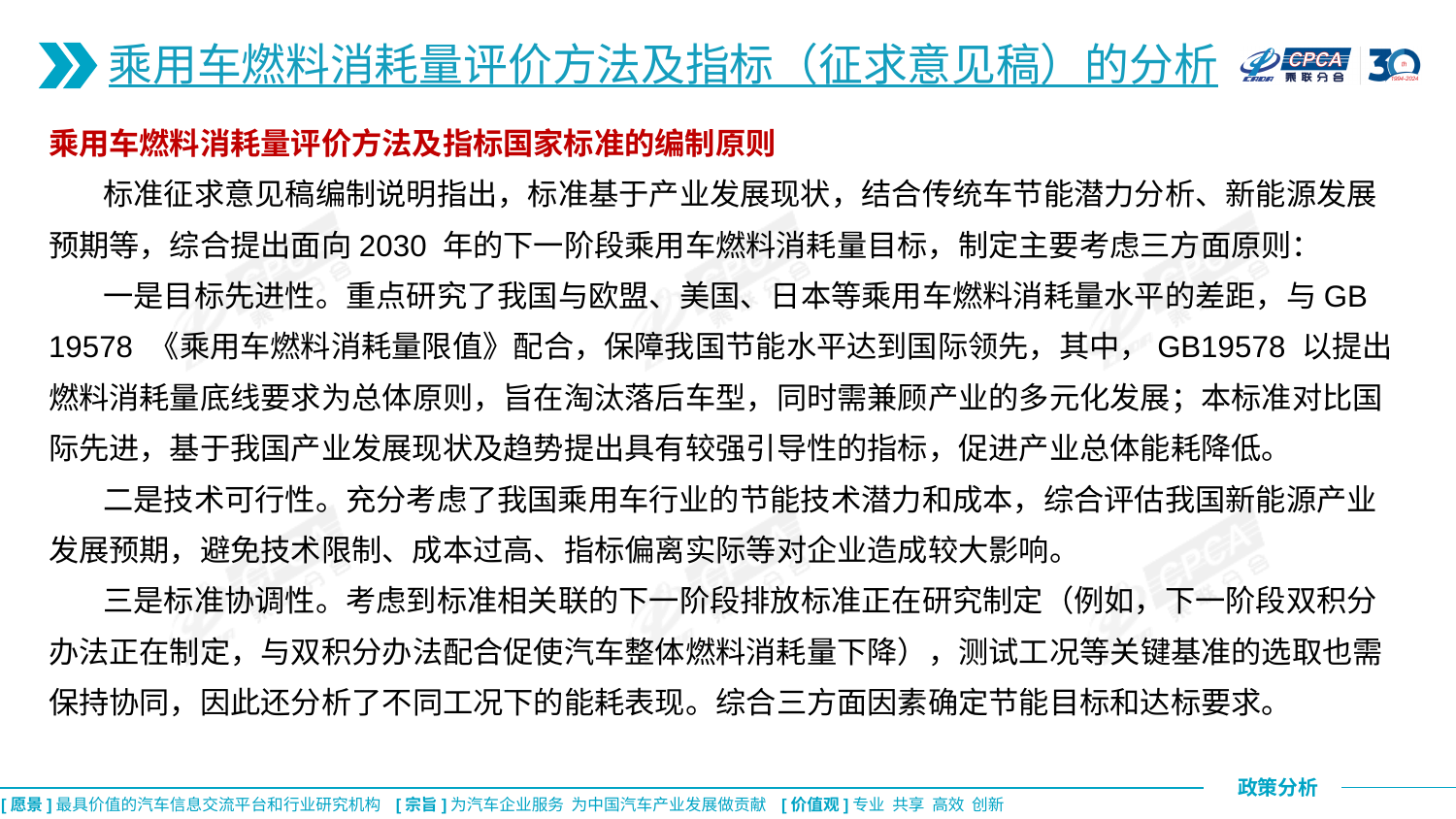

乘用车燃料消耗量评价方法及指标（征求意见稿）的分析
乘用车燃料消耗量评价方法及指标国家标准的编制原则
       标准征求意见稿编制说明指出，标准基于产业发展现状，结合传统车节能潜力分析、新能源发展预期等，综合提出面向2030 年的下一阶段乘用车燃料消耗量目标，制定主要考虑三方面原则：
       一是目标先进性。重点研究了我国与欧盟、美国、日本等乘用车燃料消耗量水平的差距，与GB 19578 《乘用车燃料消耗量限值》配合，保障我国节能水平达到国际领先，其中，GB19578 以提出燃料消耗量底线要求为总体原则，旨在淘汰落后车型，同时需兼顾产业的多元化发展；本标准对比国际先进，基于我国产业发展现状及趋势提出具有较强引导性的指标，促进产业总体能耗降低。
       二是技术可行性。充分考虑了我国乘用车行业的节能技术潜力和成本，综合评估我国新能源产业发展预期，避免技术限制、成本过高、指标偏离实际等对企业造成较大影响。
       三是标准协调性。考虑到标准相关联的下一阶段排放标准正在研究制定（例如，下一阶段双积分办法正在制定，与双积分办法配合促使汽车整体燃料消耗量下降），测试工况等关键基准的选取也需保持协同，因此还分析了不同工况下的能耗表现。综合三方面因素确定节能目标和达标要求。